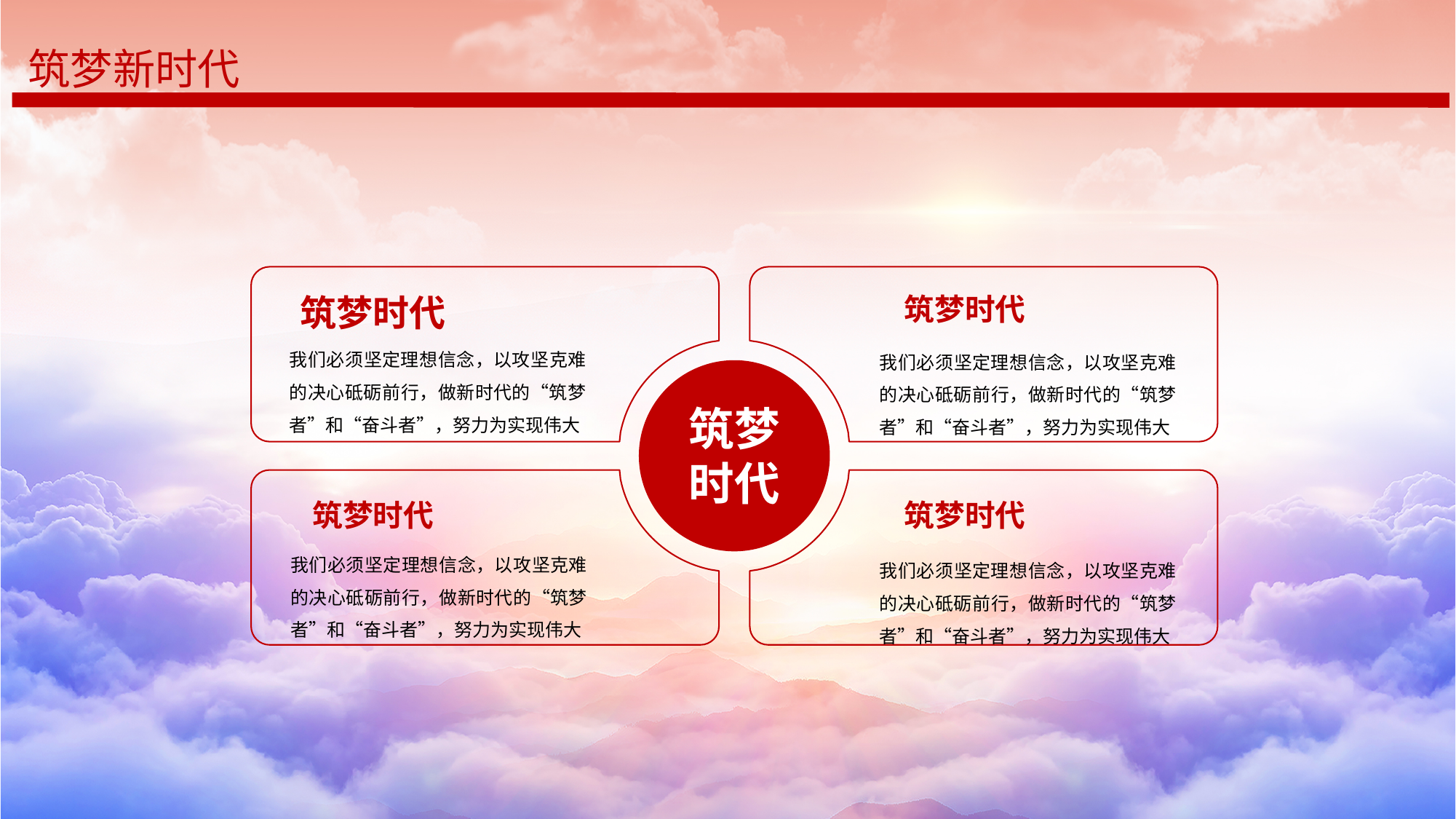

筑梦新时代

筑梦时代
筑梦时代
我们必须坚定理想信念，以攻坚克难的决心砥砺前行，做新时代的“筑梦者”和“奋斗者”，努力为实现伟大
我们必须坚定理想信念，以攻坚克难的决心砥砺前行，做新时代的“筑梦者”和“奋斗者”，努力为实现伟大

筑梦时代

筑梦时代
筑梦时代
我们必须坚定理想信念，以攻坚克难的决心砥砺前行，做新时代的“筑梦者”和“奋斗者”，努力为实现伟大
我们必须坚定理想信念，以攻坚克难的决心砥砺前行，做新时代的“筑梦者”和“奋斗者”，努力为实现伟大